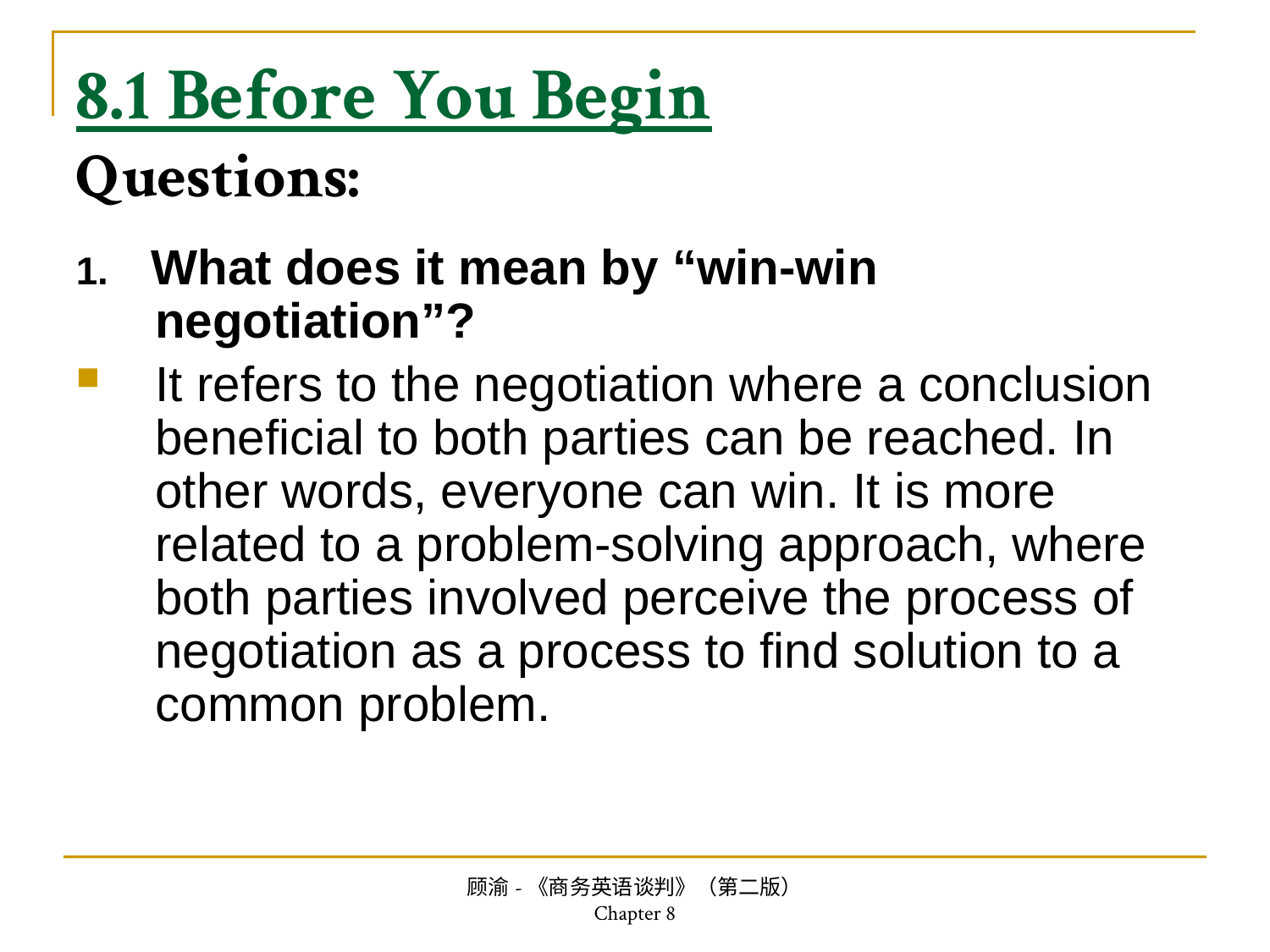

# 8.1 Before You Begin Questions:
1.    What does it mean by “win-win negotiation”?
It refers to the negotiation where a conclusion beneficial to both parties can be reached. In other words, everyone can win. It is more related to a problem-solving approach, where both parties involved perceive the process of negotiation as a process to find solution to a common problem.

5
顾渝-《商务英语谈判》（第二版） Chapter 8